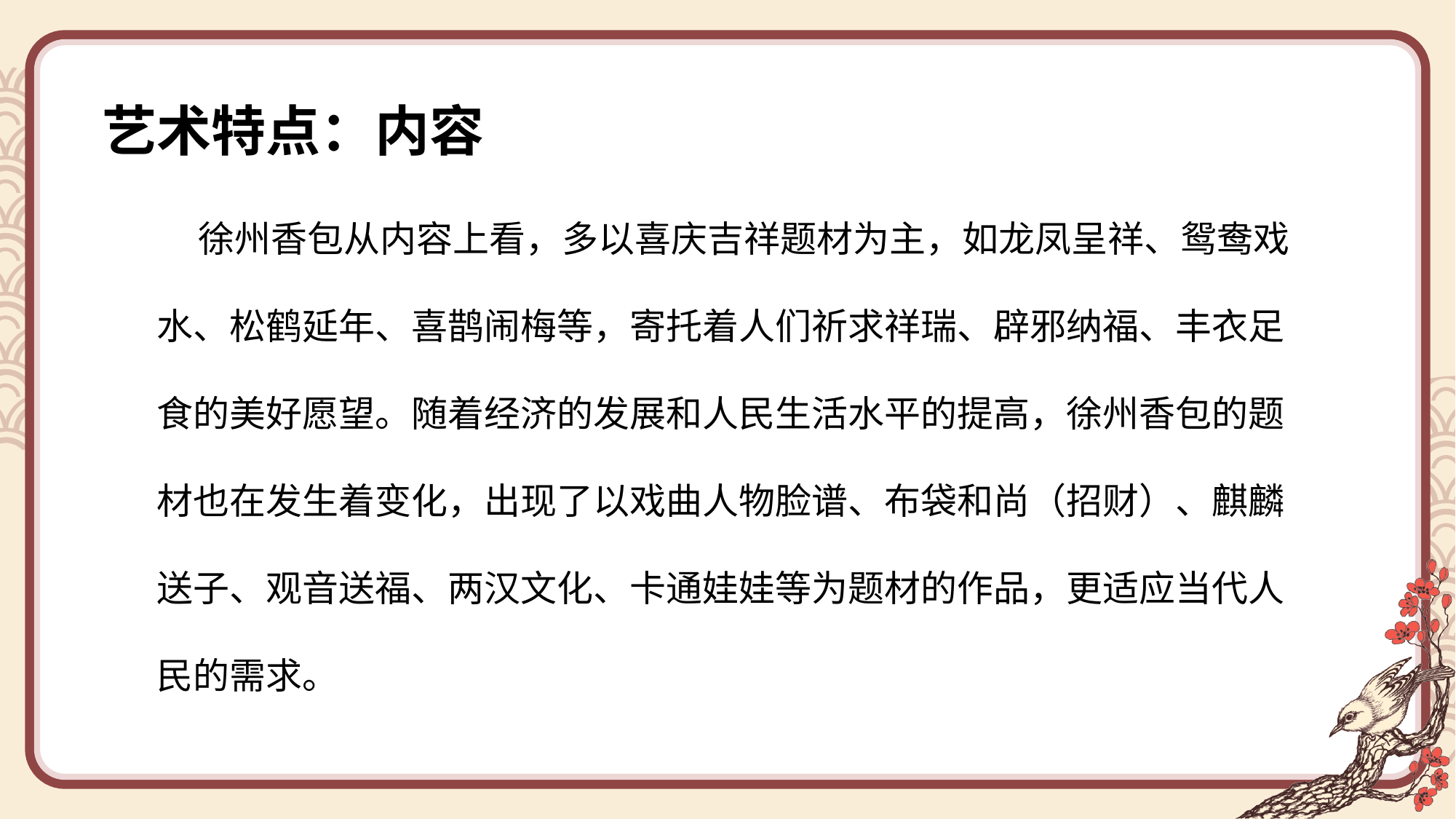

# 艺术特点：内容
    徐州香包从内容上看，多以喜庆吉祥题材为主，如龙凤呈祥、鸳鸯戏水、松鹤延年、喜鹊闹梅等，寄托着人们祈求祥瑞、辟邪纳福、丰衣足食的美好愿望。随着经济的发展和人民生活水平的提高，徐州香包的题材也在发生着变化，出现了以戏曲人物脸谱、布袋和尚（招财）、麒麟送子、观音送福、两汉文化、卡通娃娃等为题材的作品，更适应当代人民的需求。